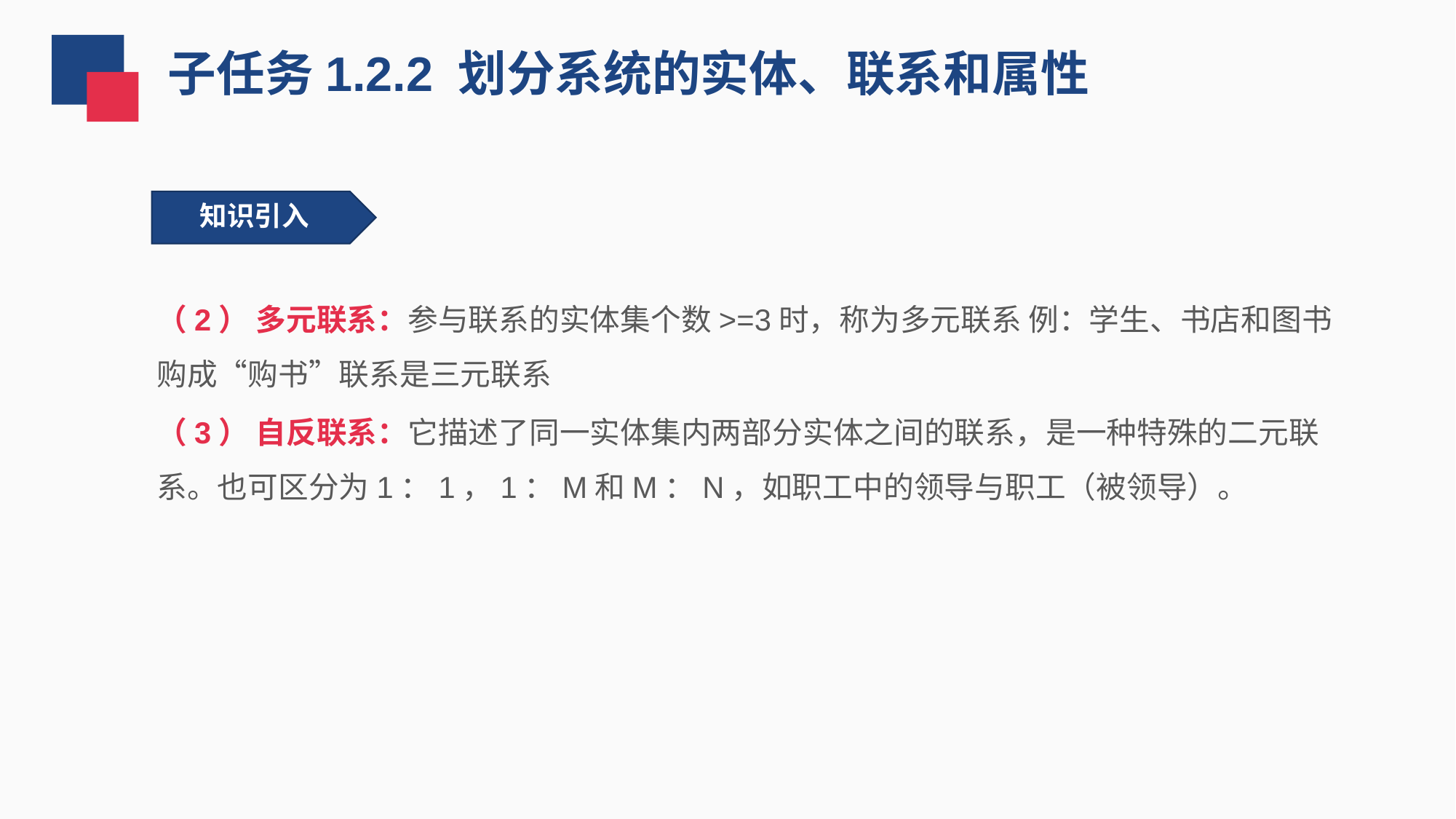

子任务1.2.2 划分系统的实体、联系和属性

     知识引入
（2） 多元联系：参与联系的实体集个数>=3时，称为多元联系 例：学生、书店和图书购成“购书”联系是三元联系
（3） 自反联系：它描述了同一实体集内两部分实体之间的联系，是一种特殊的二元联系。也可区分为1：1，1：M和M：N，如职工中的领导与职工（被领导）。